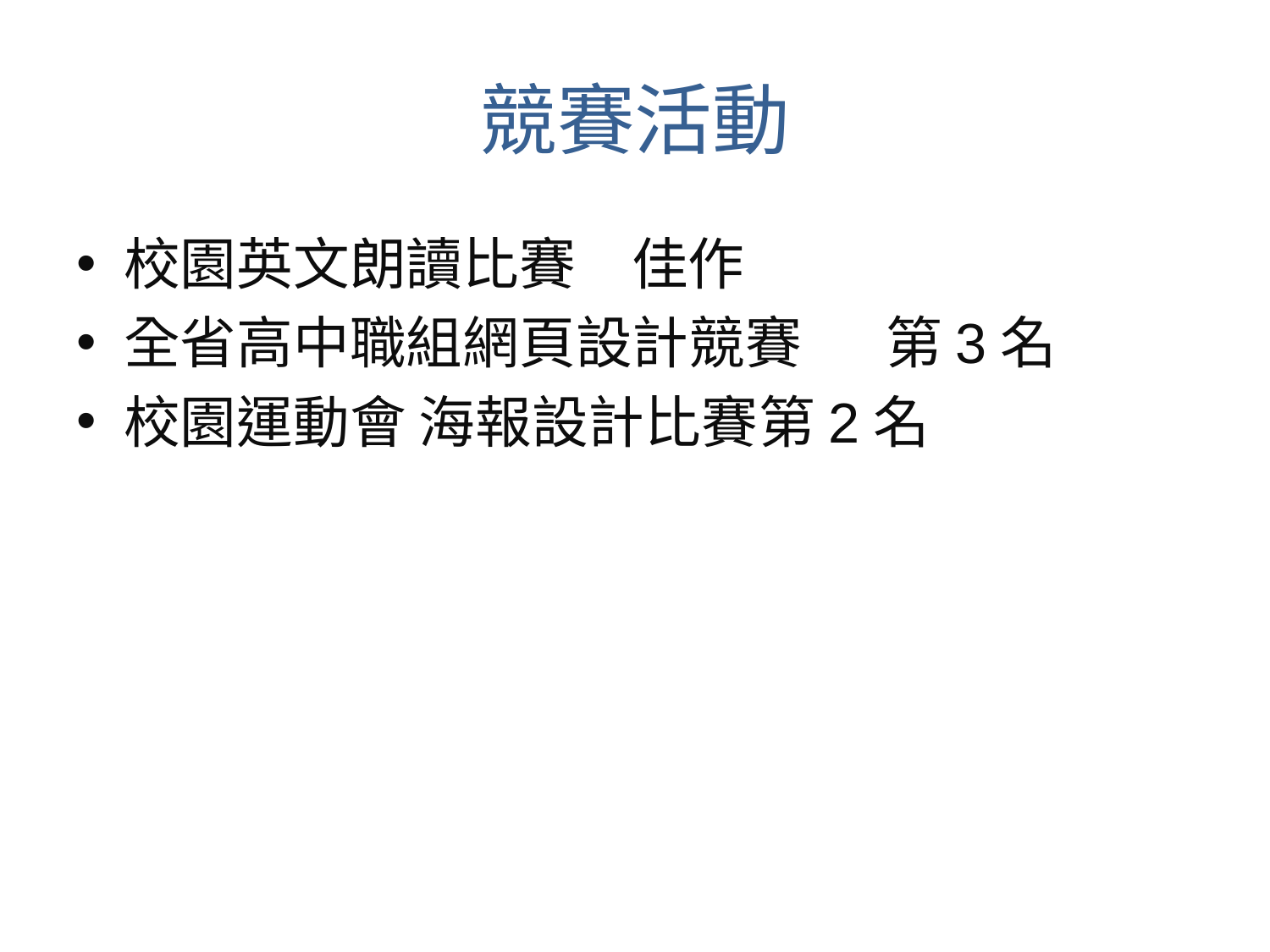

# 競賽活動
校園英文朗讀比賽	佳作
全省高中職組網頁設計競賽	第3名
校園運動會 海報設計比賽	第2名